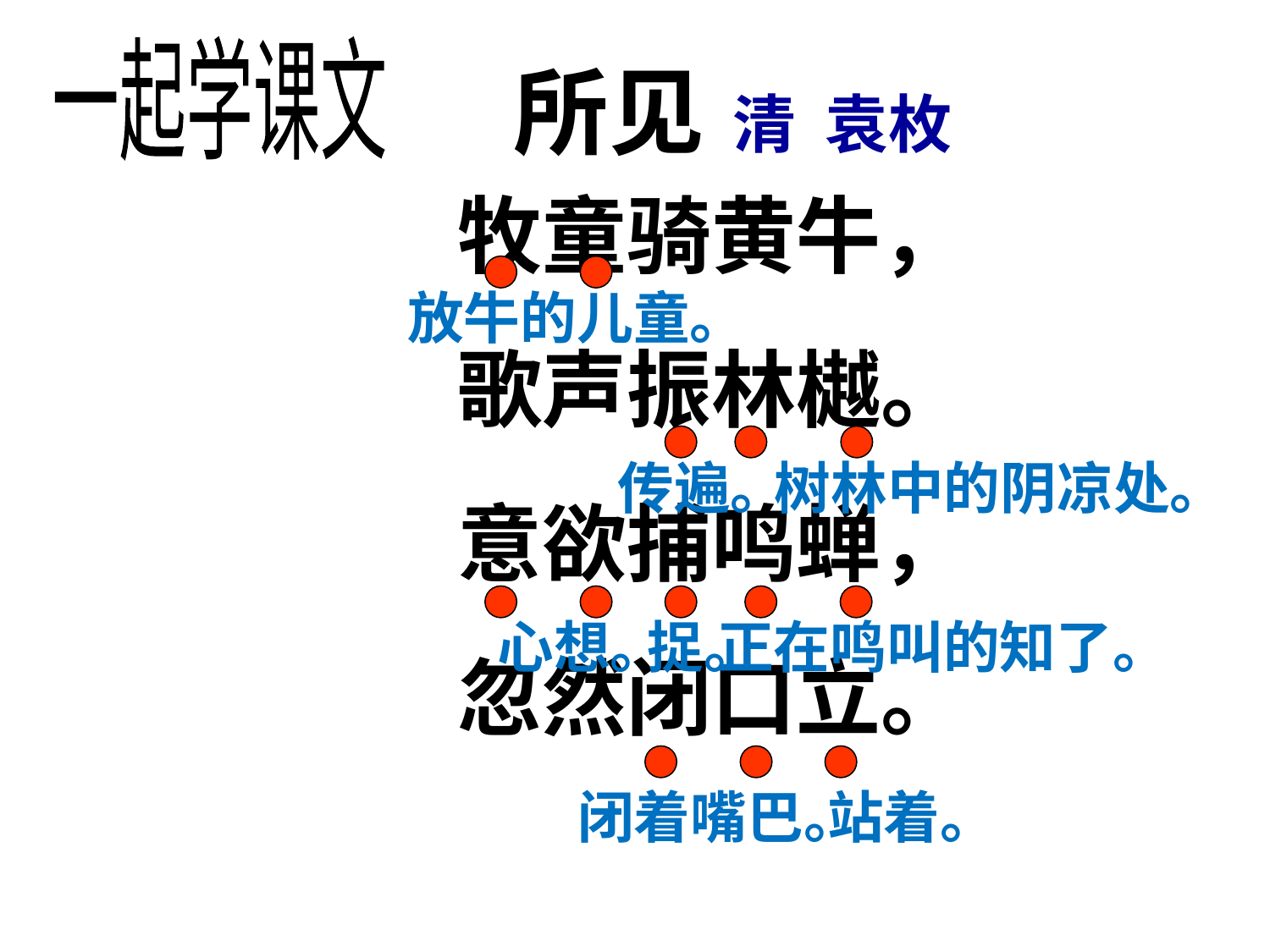

一起学课文
     所见  清  袁枚
牧童骑黄牛，
歌声振林樾。
意欲捕鸣蝉，
忽然闭口立。

放牛的儿童。

传遍。
树林中的阴凉处。

心想。
捉。
正在鸣叫的知了。

闭着嘴巴。
站着。